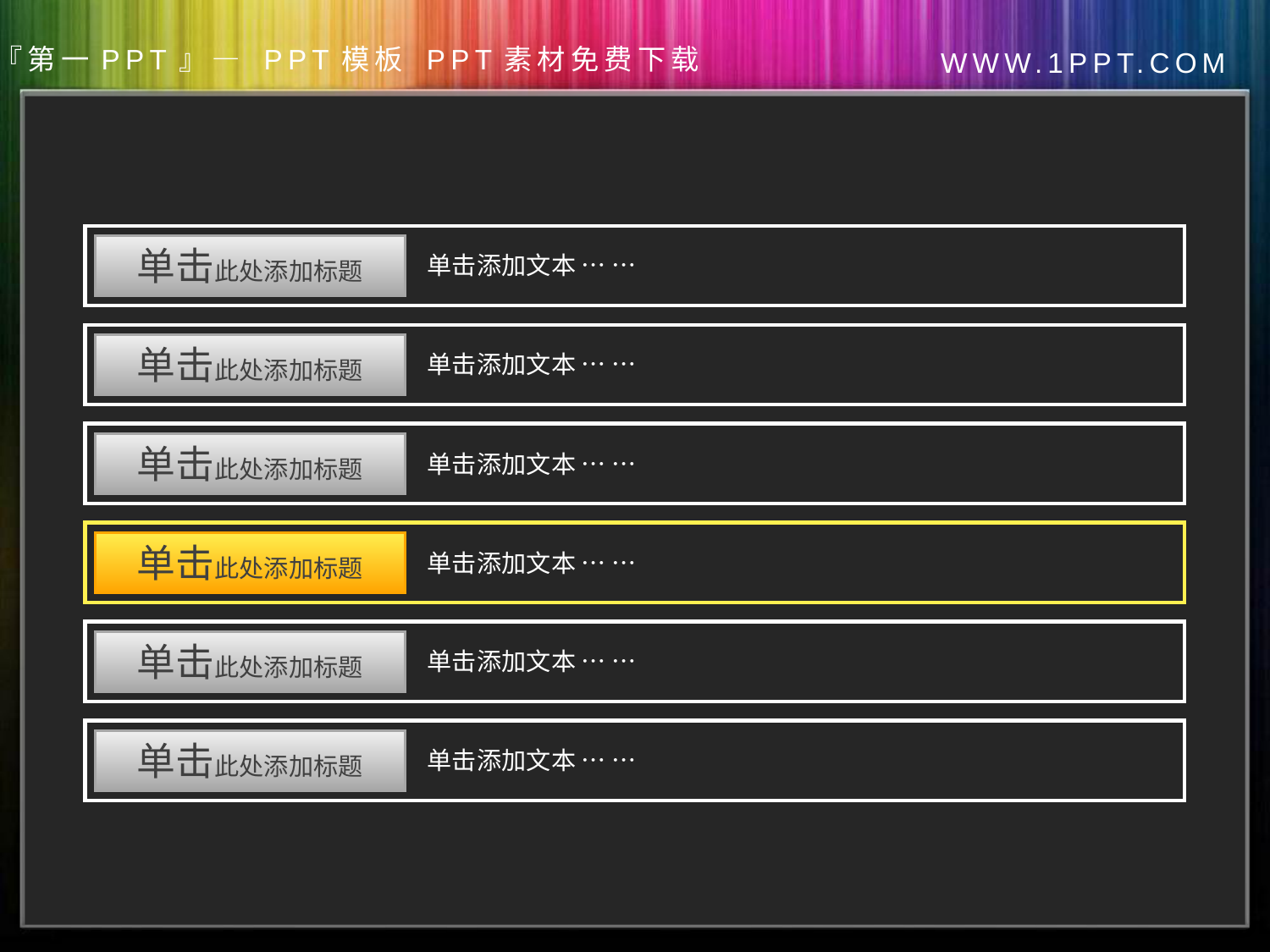

单击此处添加标题
单击添加文本 … …

单击此处添加标题
单击添加文本 … …

单击此处添加标题
单击添加文本 … …

单击此处添加标题
单击添加文本 … …

单击此处添加标题
单击添加文本 … …

单击此处添加标题
单击添加文本 … …